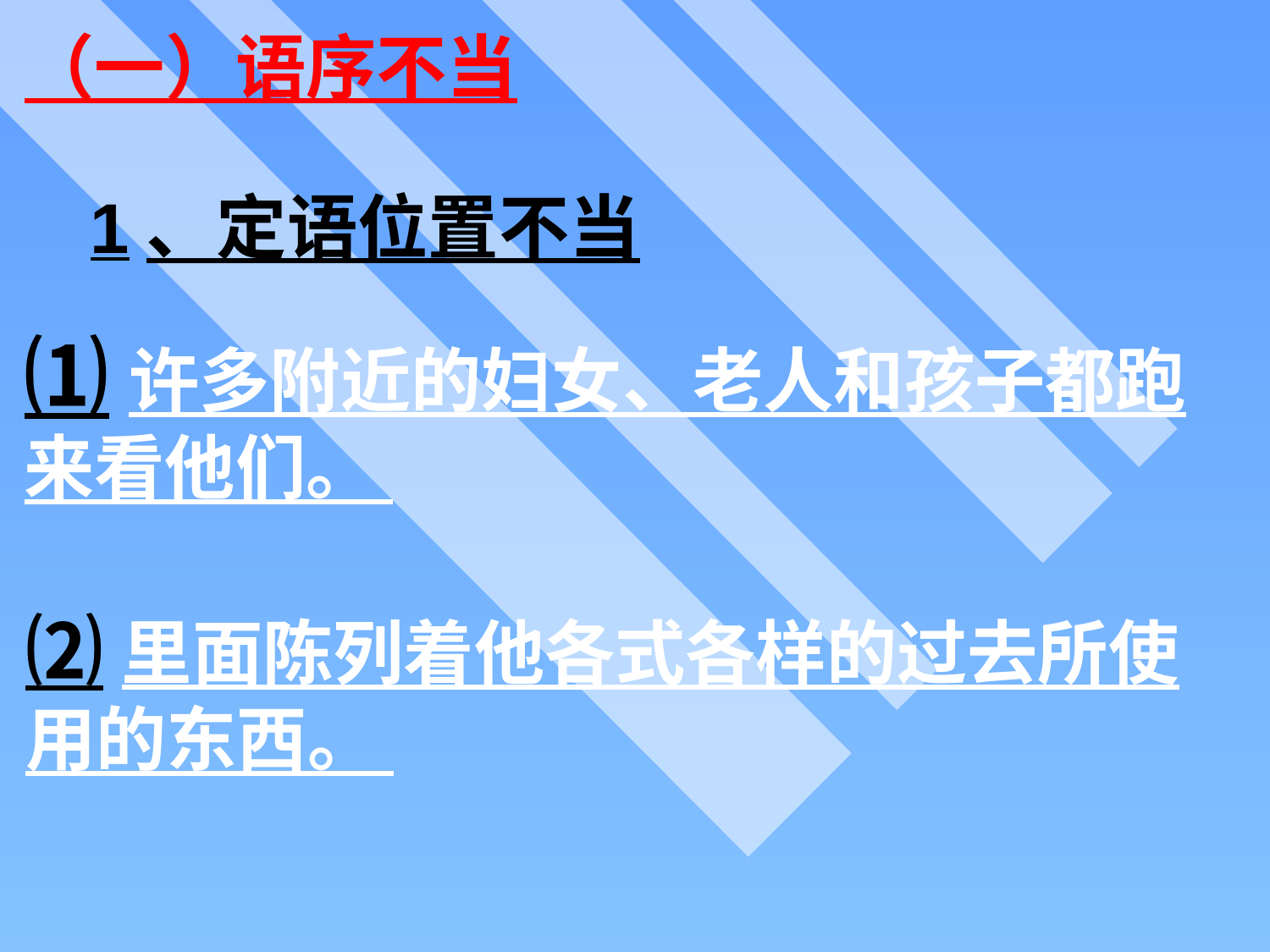

（一）语序不当
1、定语位置不当
⑴许多附近的妇女、老人和孩子都跑来看他们。

⑵里面陈列着他各式各样的过去所使用的东西。